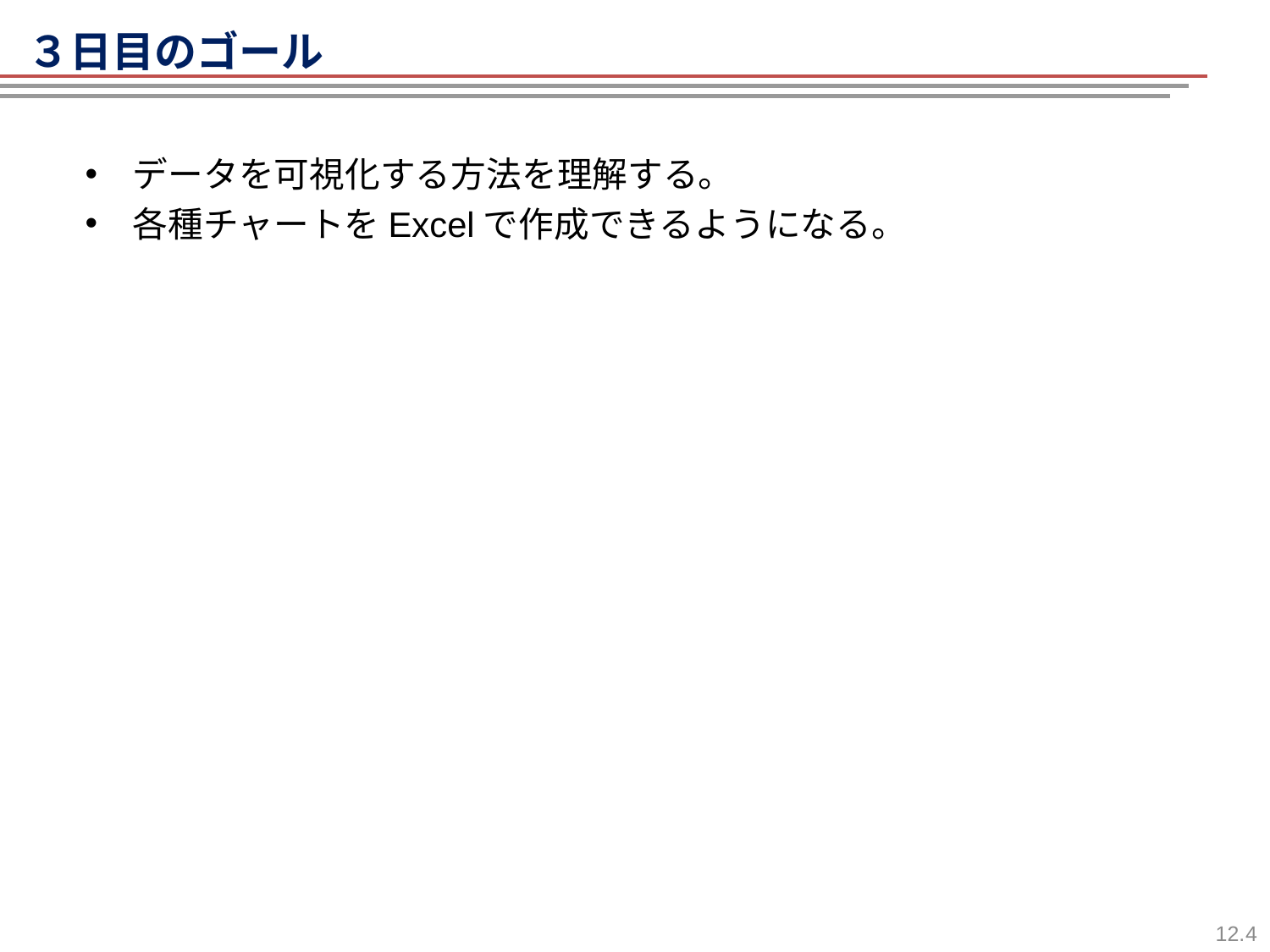

３日目のゴール
データを可視化する方法を理解する。
各種チャートをExcelで作成できるようになる。
4